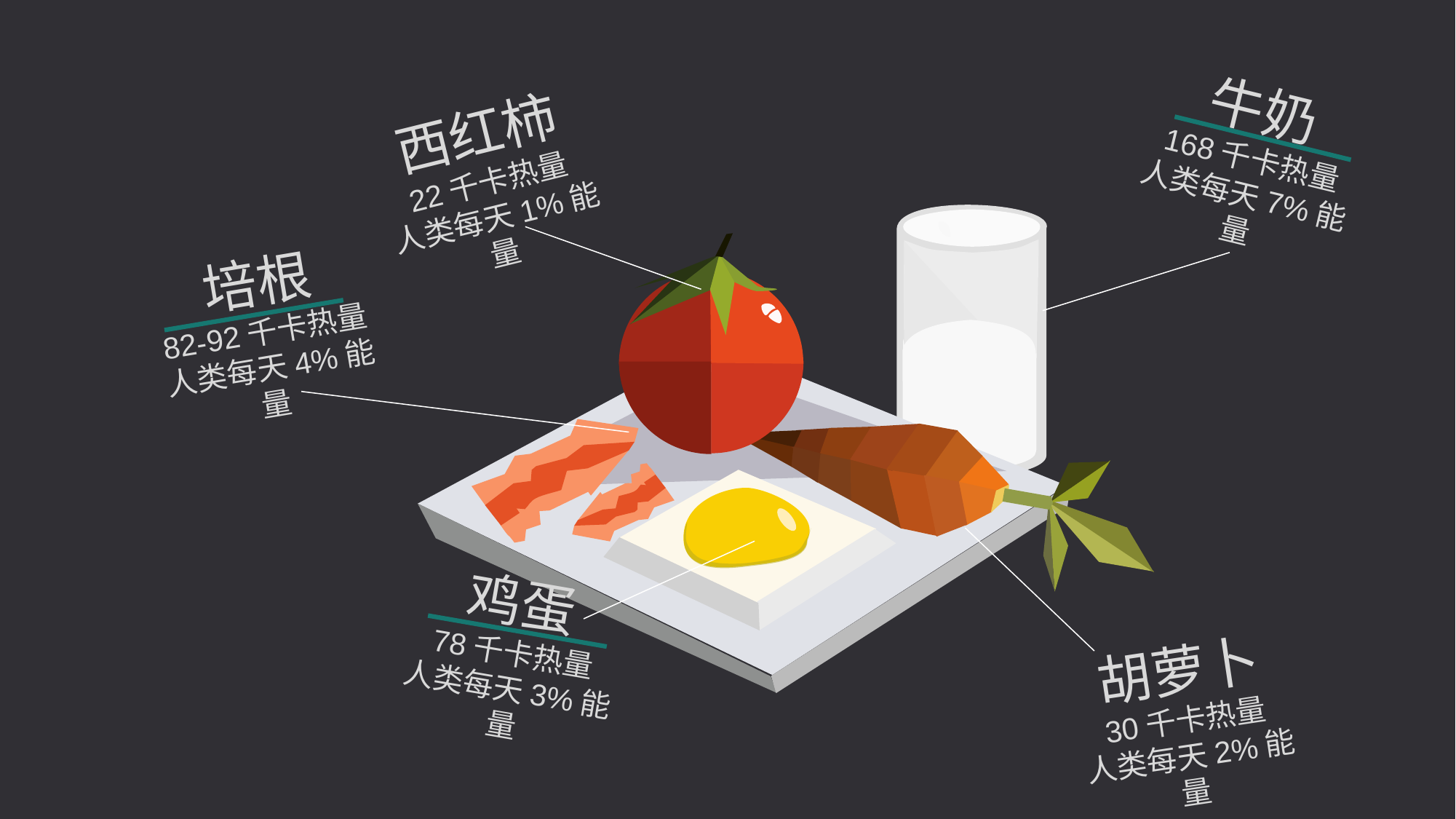

西红柿
22千卡热量
人类每天1%能量

牛奶
168千卡热量
人类每天7%能量

培根
82-92千卡热量
人类每天4%能量

胡萝卜
30千卡热量
人类每天2%能量

鸡蛋
78千卡热量
人类每天3%能量